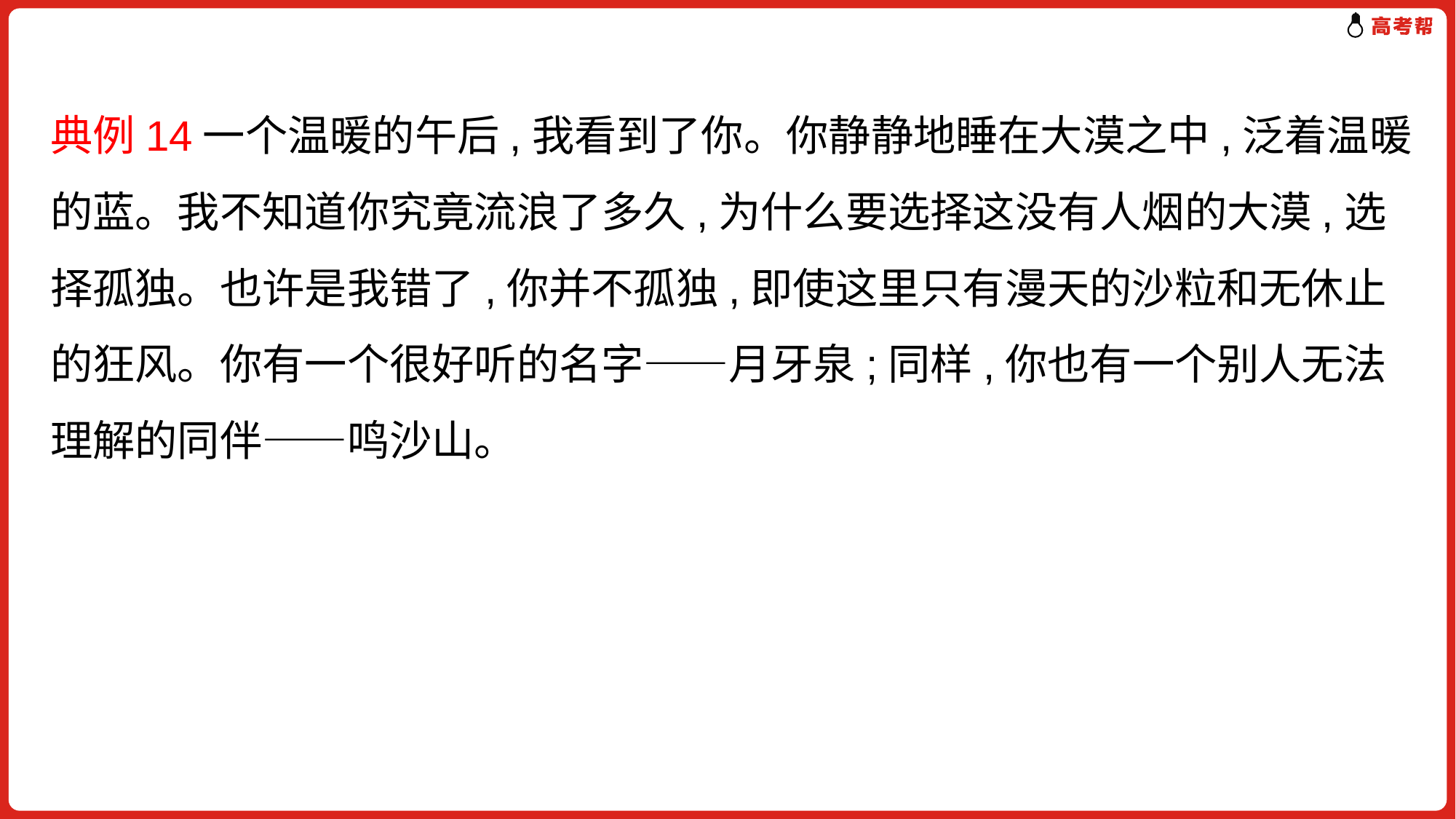

典例14一个温暖的午后,我看到了你。你静静地睡在大漠之中,泛着温暖的蓝。我不知道你究竟流浪了多久,为什么要选择这没有人烟的大漠,选择孤独。也许是我错了,你并不孤独,即使这里只有漫天的沙粒和无休止的狂风。你有一个很好听的名字——月牙泉;同样,你也有一个别人无法理解的同伴——鸣沙山。